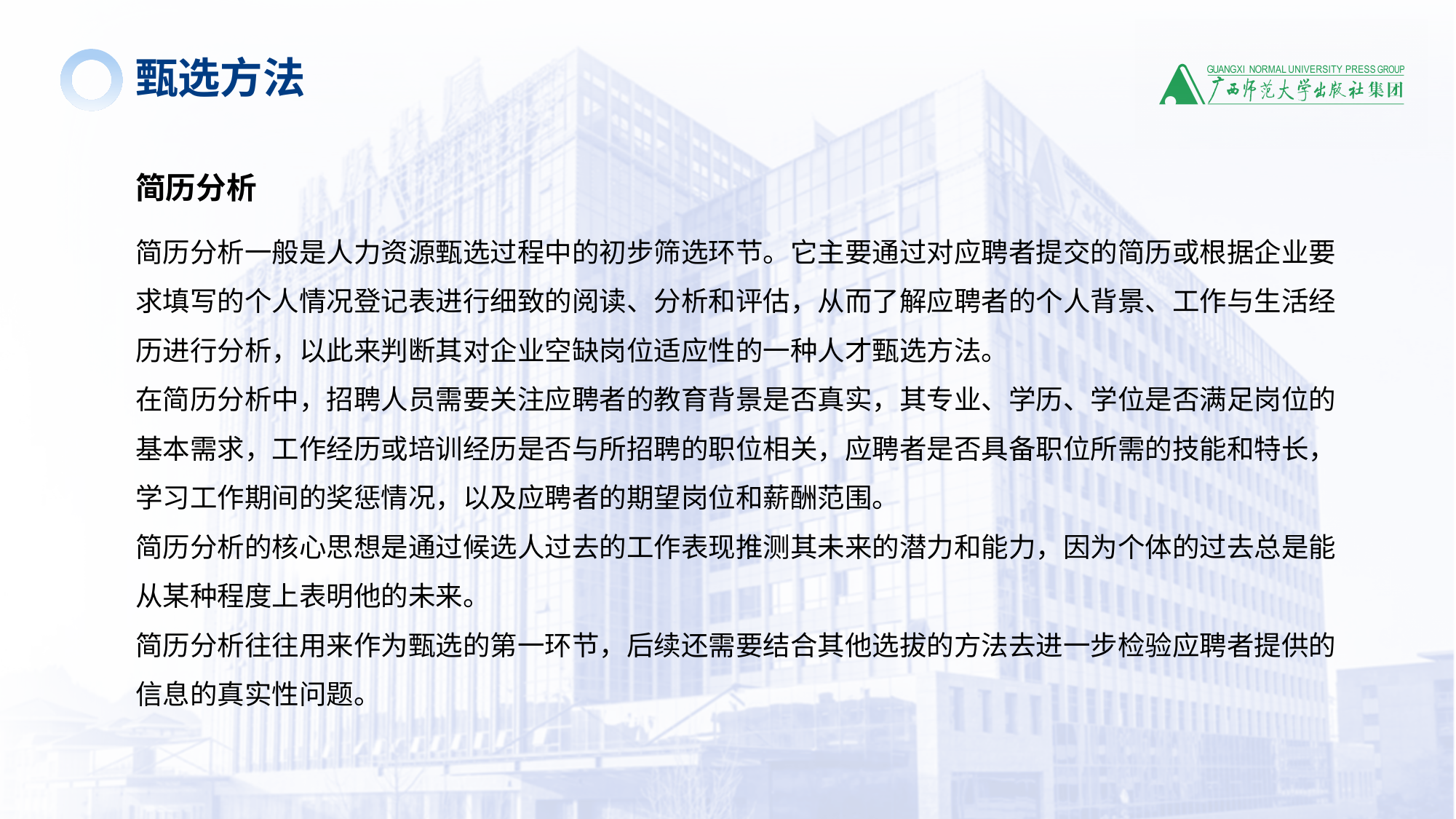

甄选方法

简历分析
简历分析一般是人力资源甄选过程中的初步筛选环节。它主要通过对应聘者提交的简历或根据企业要求填写的个人情况登记表进行细致的阅读、分析和评估，从而了解应聘者的个人背景、工作与生活经历进行分析，以此来判断其对企业空缺岗位适应性的一种人才甄选方法。
在简历分析中，招聘人员需要关注应聘者的教育背景是否真实，其专业、学历、学位是否满足岗位的基本需求，工作经历或培训经历是否与所招聘的职位相关，应聘者是否具备职位所需的技能和特长，学习工作期间的奖惩情况，以及应聘者的期望岗位和薪酬范围。
简历分析的核心思想是通过候选人过去的工作表现推测其未来的潜力和能力，因为个体的过去总是能从某种程度上表明他的未来。
简历分析往往用来作为甄选的第一环节，后续还需要结合其他选拔的方法去进一步检验应聘者提供的信息的真实性问题。